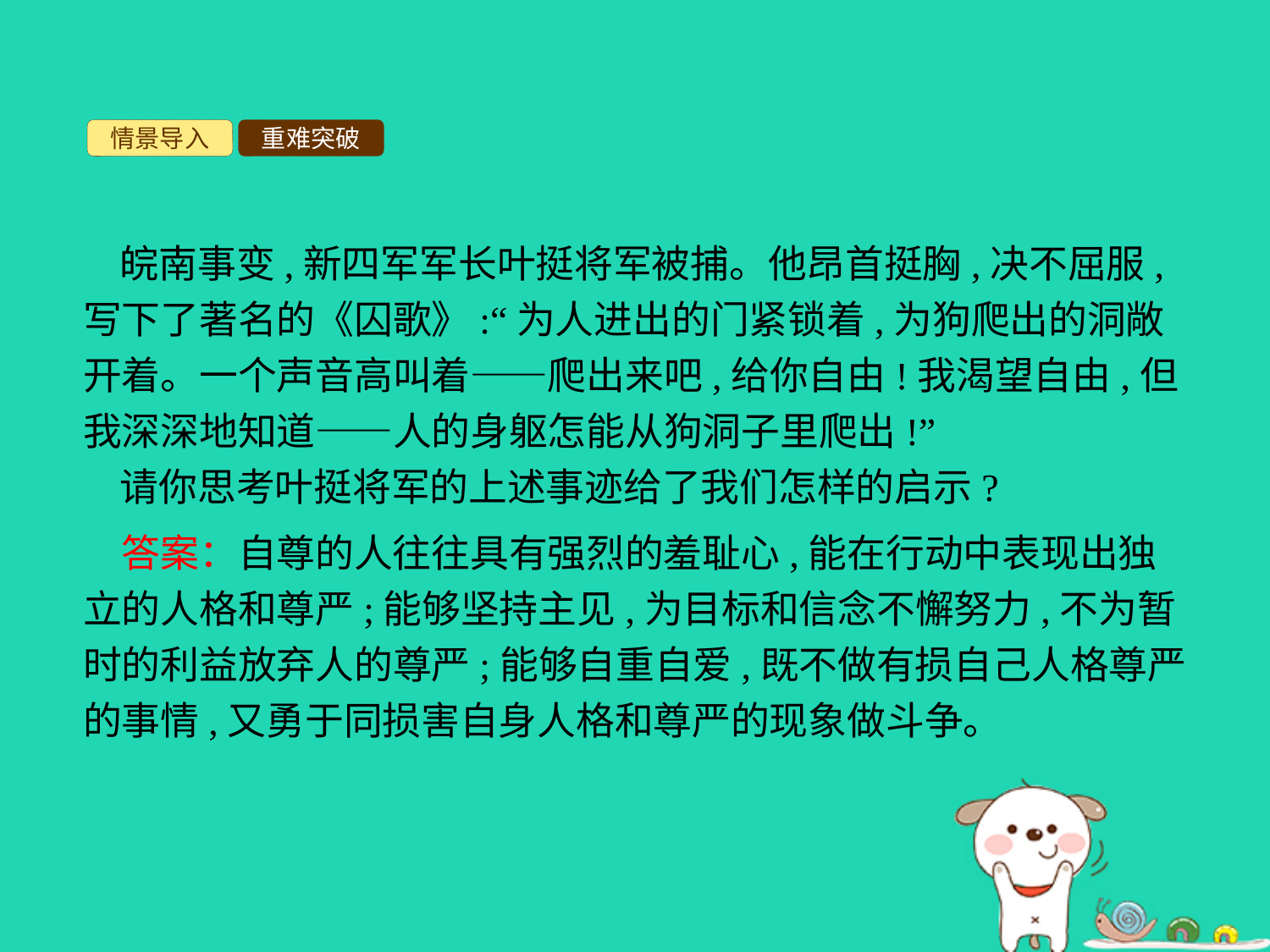

情景导入
重难突破
皖南事变,新四军军长叶挺将军被捕。他昂首挺胸,决不屈服,写下了著名的《囚歌》:“为人进出的门紧锁着,为狗爬出的洞敞开着。一个声音高叫着——爬出来吧,给你自由!我渴望自由,但我深深地知道——人的身躯怎能从狗洞子里爬出!”
请你思考叶挺将军的上述事迹给了我们怎样的启示?
答案：自尊的人往往具有强烈的羞耻心,能在行动中表现出独立的人格和尊严;能够坚持主见,为目标和信念不懈努力,不为暂时的利益放弃人的尊严;能够自重自爱,既不做有损自己人格尊严的事情,又勇于同损害自身人格和尊严的现象做斗争。